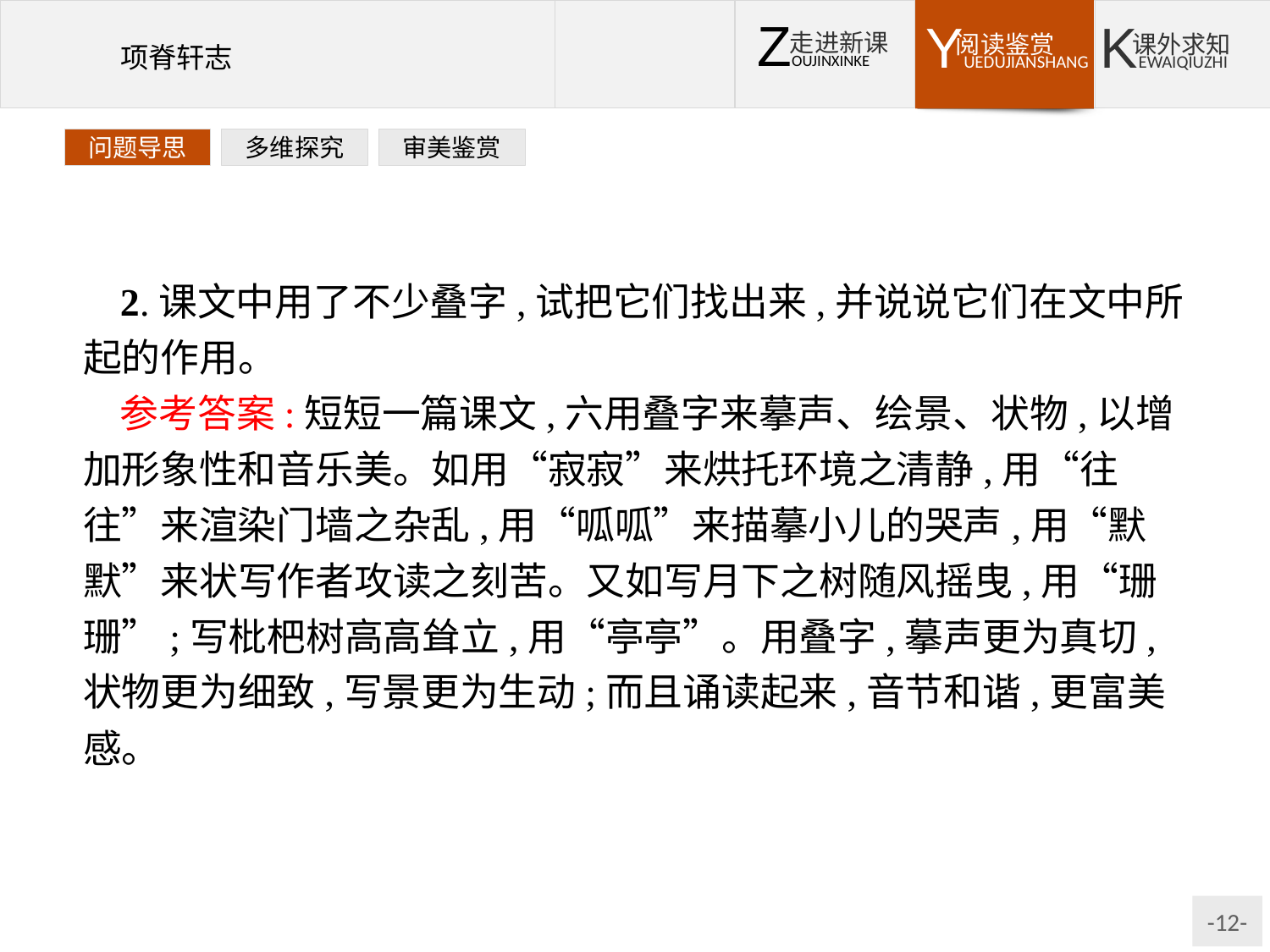

问题导思
多维探究
审美鉴赏
2.课文中用了不少叠字,试把它们找出来,并说说它们在文中所起的作用。
参考答案:短短一篇课文,六用叠字来摹声、绘景、状物,以增加形象性和音乐美。如用“寂寂”来烘托环境之清静,用“往往”来渲染门墙之杂乱,用“呱呱”来描摹小儿的哭声,用“默默”来状写作者攻读之刻苦。又如写月下之树随风摇曳,用“珊珊”;写枇杷树高高耸立,用“亭亭”。用叠字,摹声更为真切,状物更为细致,写景更为生动;而且诵读起来,音节和谐,更富美感。